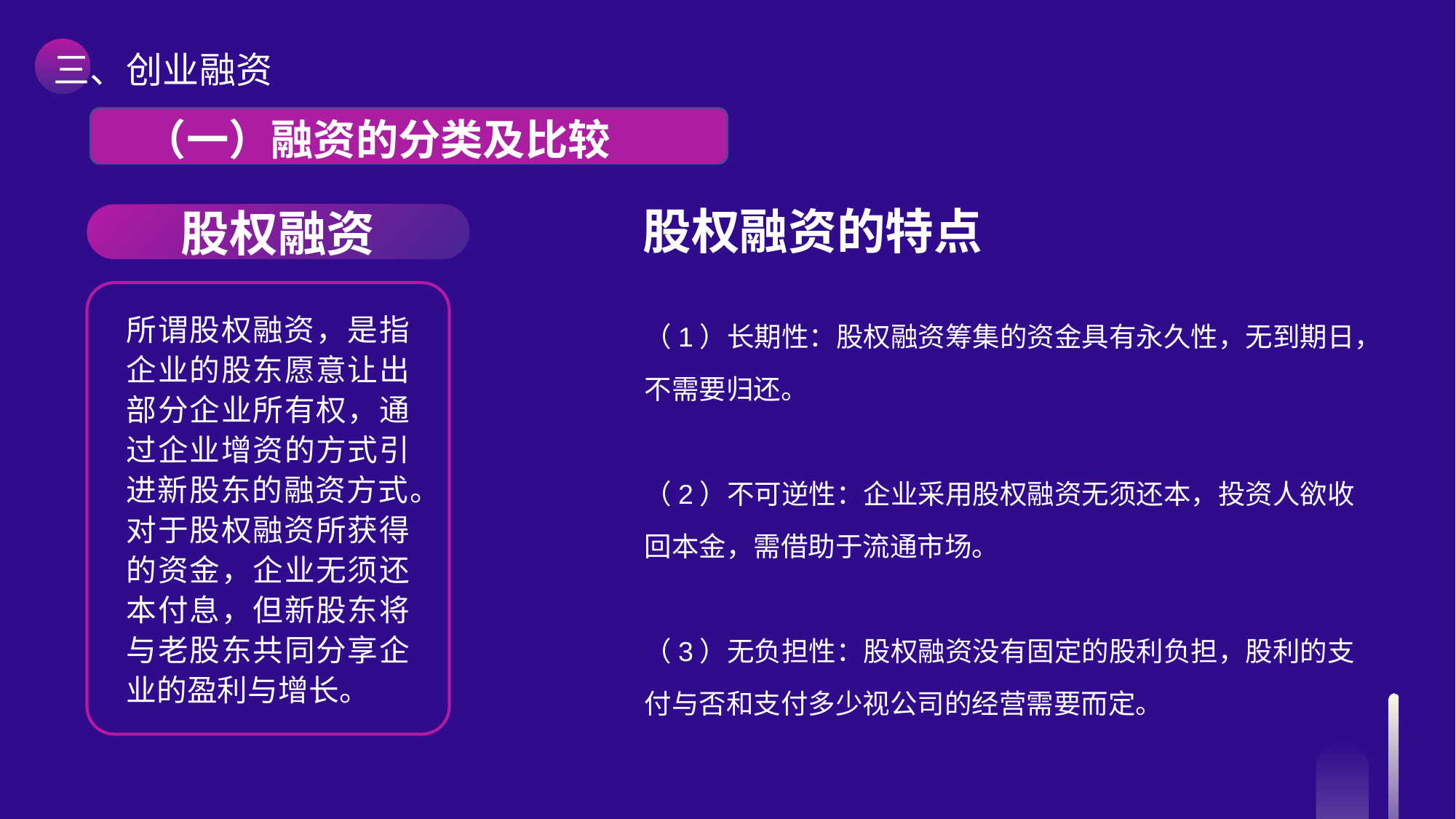

三、创业融资

 （一）融资的分类及比较
股权融资的特点
股权融资

所谓股权融资，是指企业的股东愿意让出部分企业所有权，通过企业增资的方式引进新股东的融资方式。对于股权融资所获得的资金，企业无须还本付息，但新股东将与老股东共同分享企业的盈利与增长。
（1）长期性：股权融资筹集的资金具有永久性，无到期日，不需要归还。

（2）不可逆性：企业采用股权融资无须还本，投资人欲收回本金，需借助于流通市场。

（3）无负担性：股权融资没有固定的股利负担，股利的支付与否和支付多少视公司的经营需要而定。